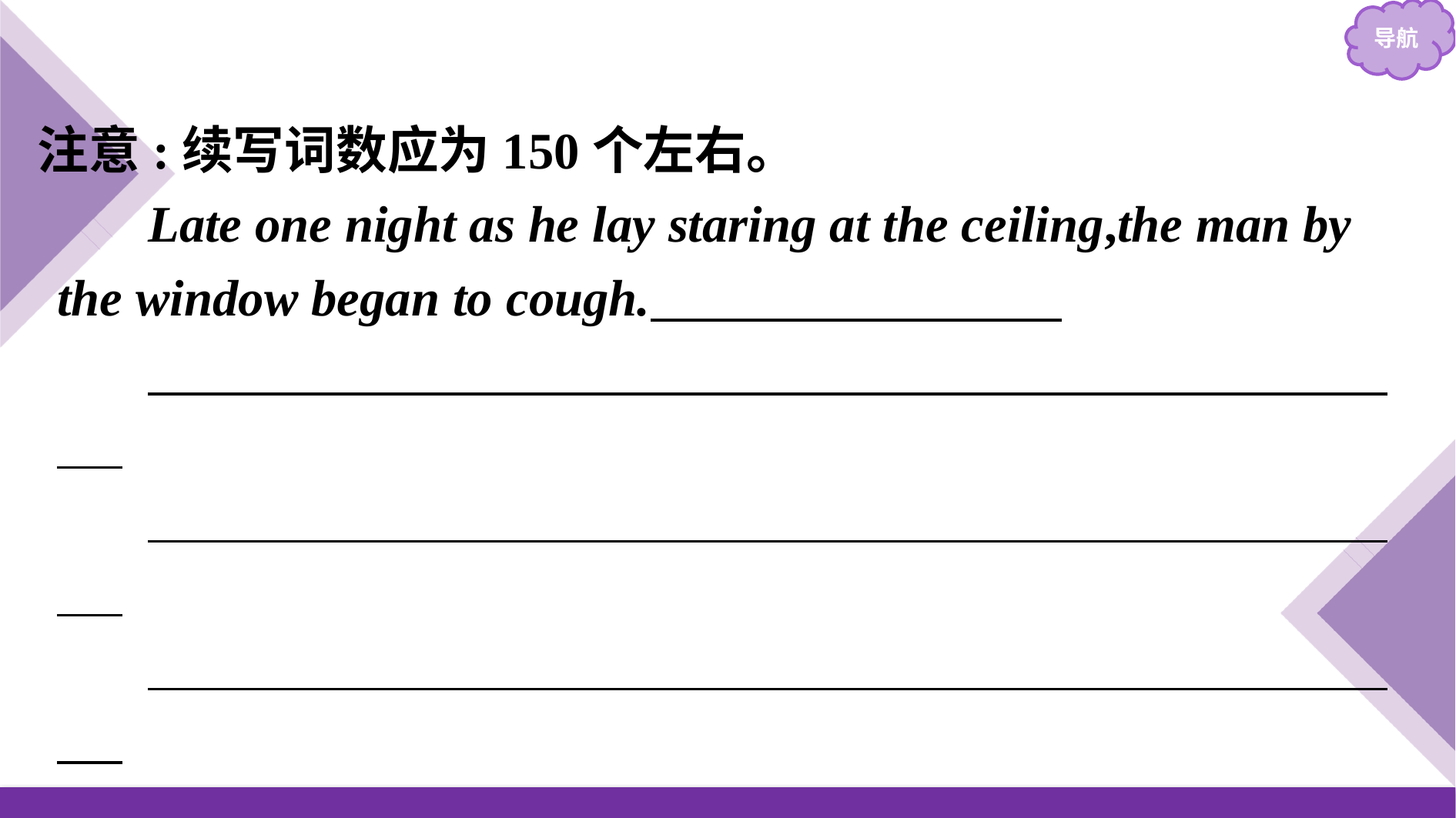

注意:续写词数应为150个左右。
Late one night as he lay staring at the ceiling,the man by the window began to cough.